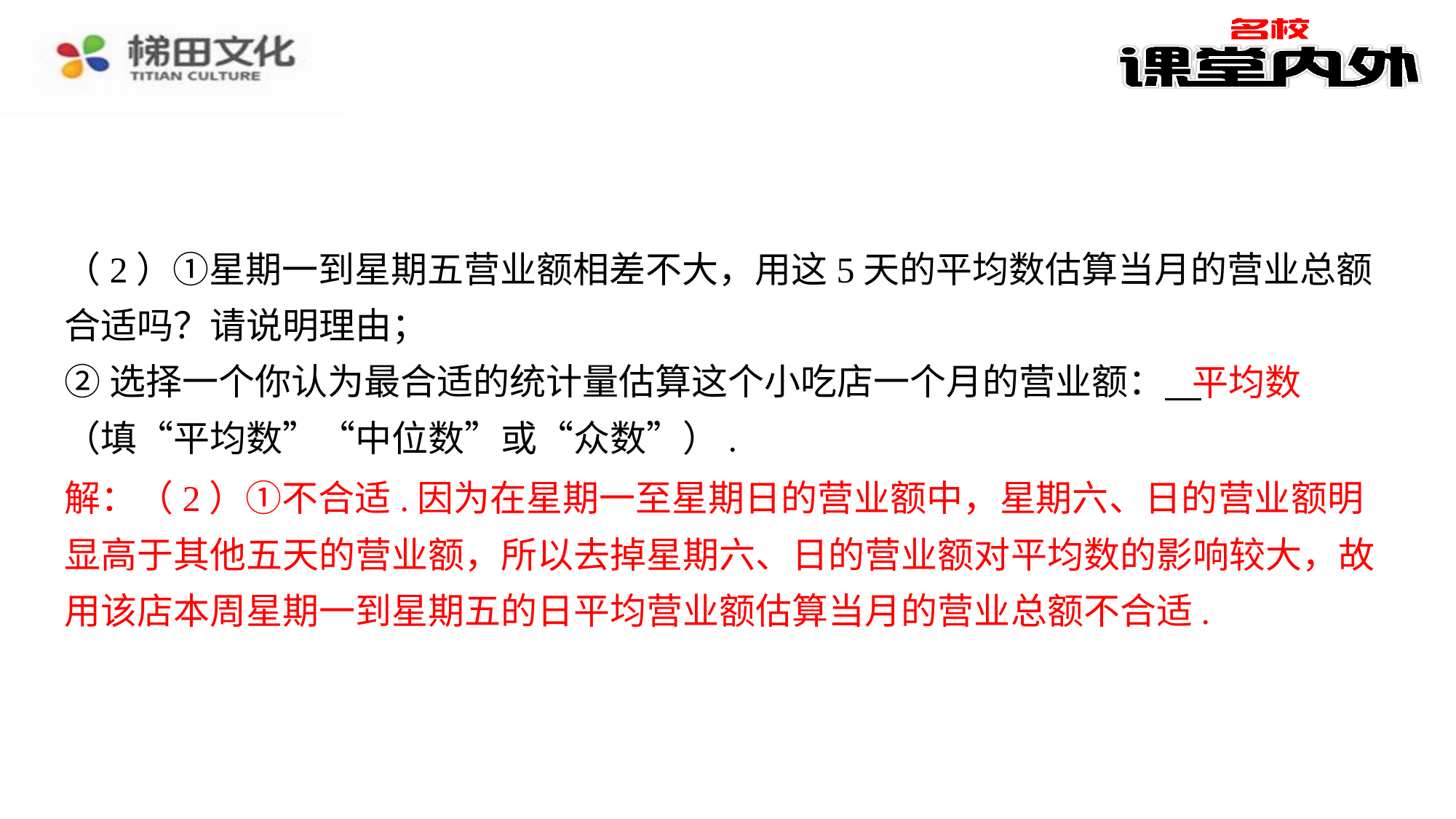

（2）①星期一到星期五营业额相差不大，用这5天的平均数估算当月的营业总额合适吗？请说明理由；
②选择一个你认为最合适的统计量估算这个小吃店一个月的营业额： 　平均数　⁠（填“平均数”“中位数”或“众数”）.
平均数
解：（2）①不合适.因为在星期一至星期日的营业额中，星期六、日的营业额明显高于其他五天的营业额，所以去掉星期六、日的营业额对平均数的影响较大，故用该店本周星期一到星期五的日平均营业额估算当月的营业总额不合适.